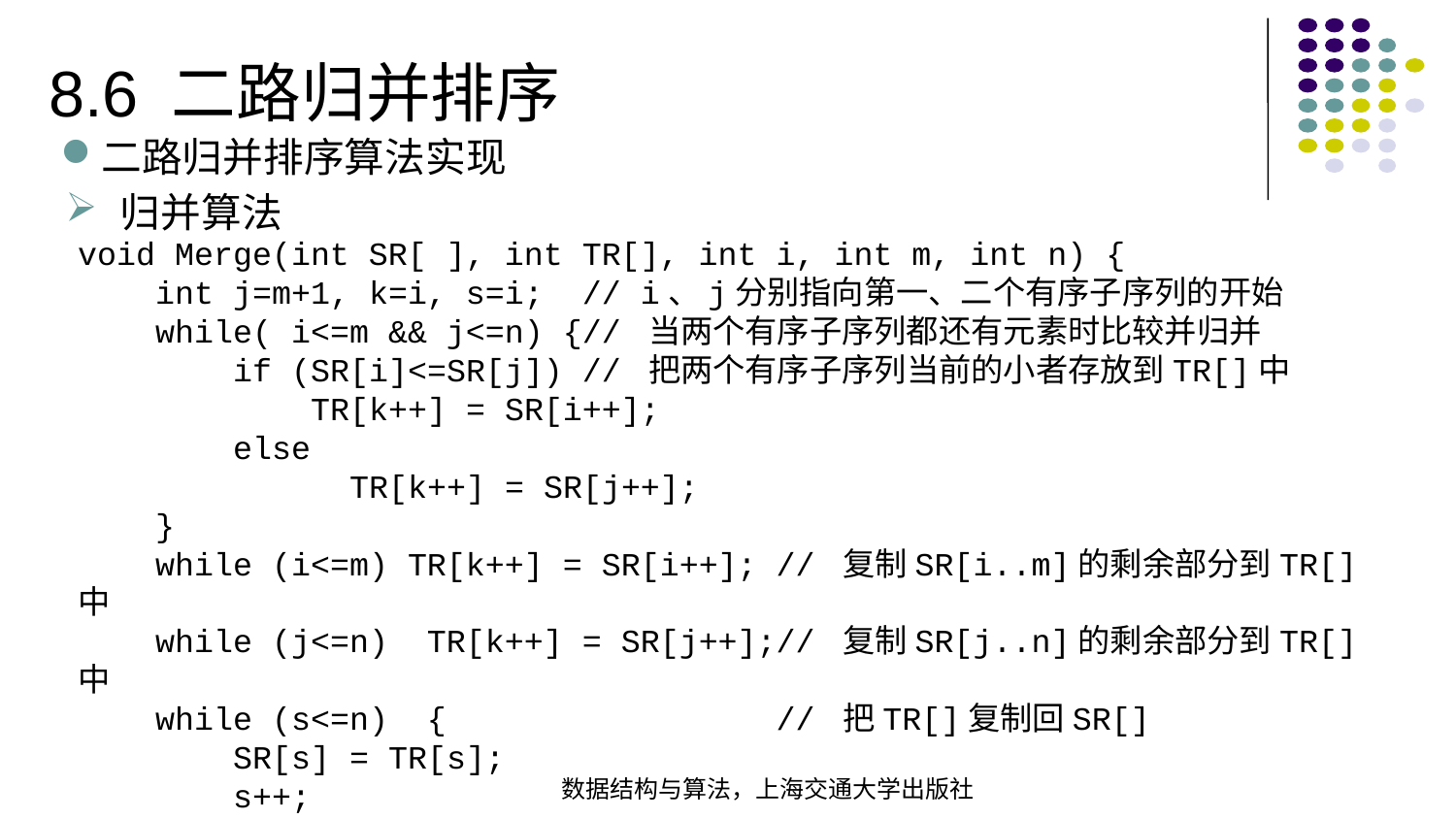

8.6 二路归并排序
二路归并排序算法实现
归并算法
void Merge(int SR[ ], int TR[], int i, int m, int n) {    int j=m+1, k=i, s=i;  // i、j分别指向第一、二个有序子序列的开始    while( i<=m && j<=n) {// 当两个有序子序列都还有元素时比较并归并        if (SR[i]<=SR[j]) // 把两个有序子序列当前的小者存放到TR[]中            TR[k++] = SR[i++];        else              TR[k++] = SR[j++];    }    while (i<=m) TR[k++] = SR[i++]; // 复制SR[i..m]的剩余部分到TR[]中    while (j<=n)  TR[k++] = SR[j++];// 复制SR[j..n]的剩余部分到TR[]中    while (s<=n)  {                 // 把TR[]复制回SR[]        SR[s] = TR[s];        s++;    }}